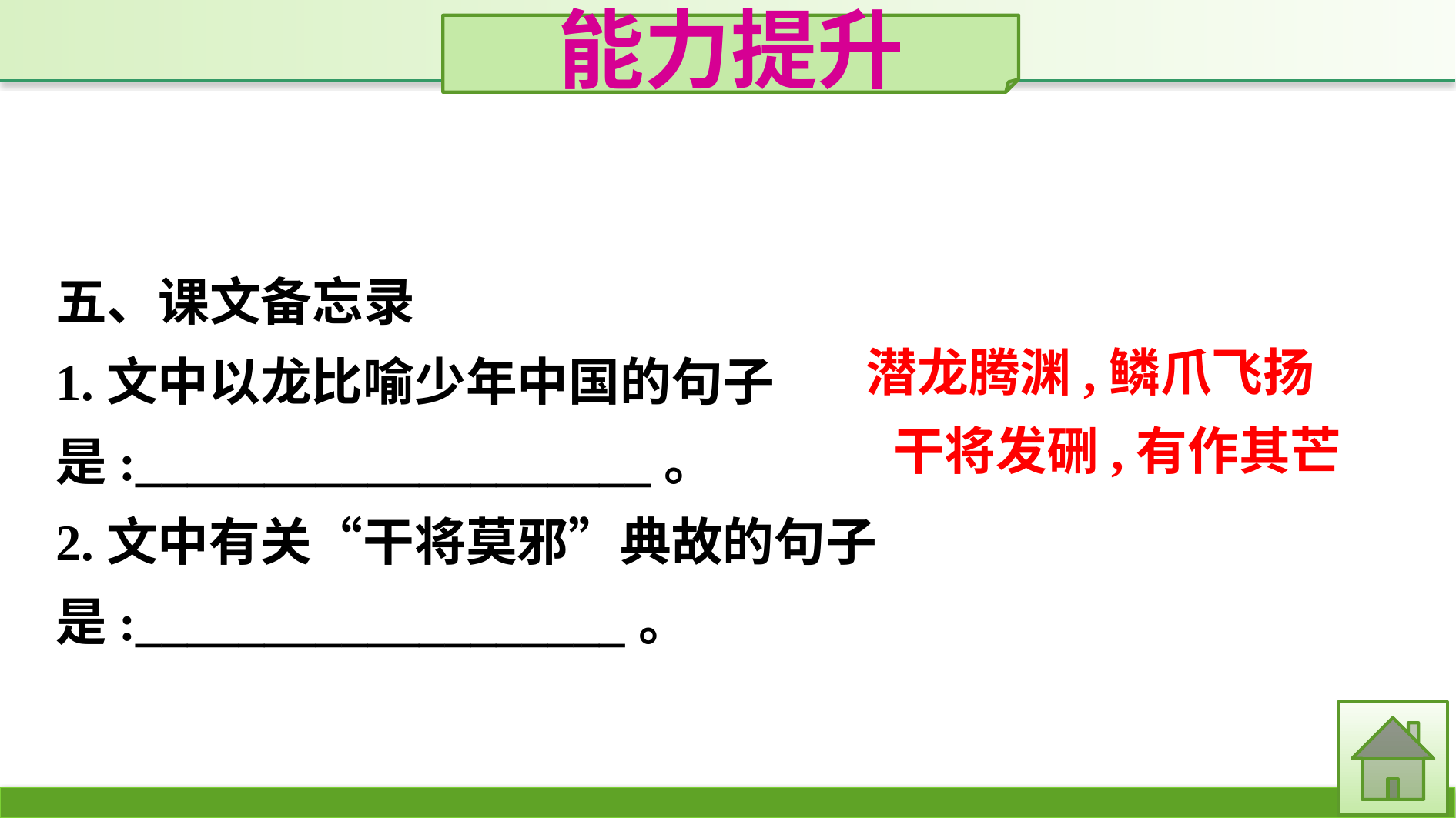

能力提升
五、课文备忘录
1.文中以龙比喻少年中国的句子是:____________________。
2.文中有关“干将莫邪”典故的句子是:___________________。
潜龙腾渊,鳞爪飞扬
干将发硎,有作其芒